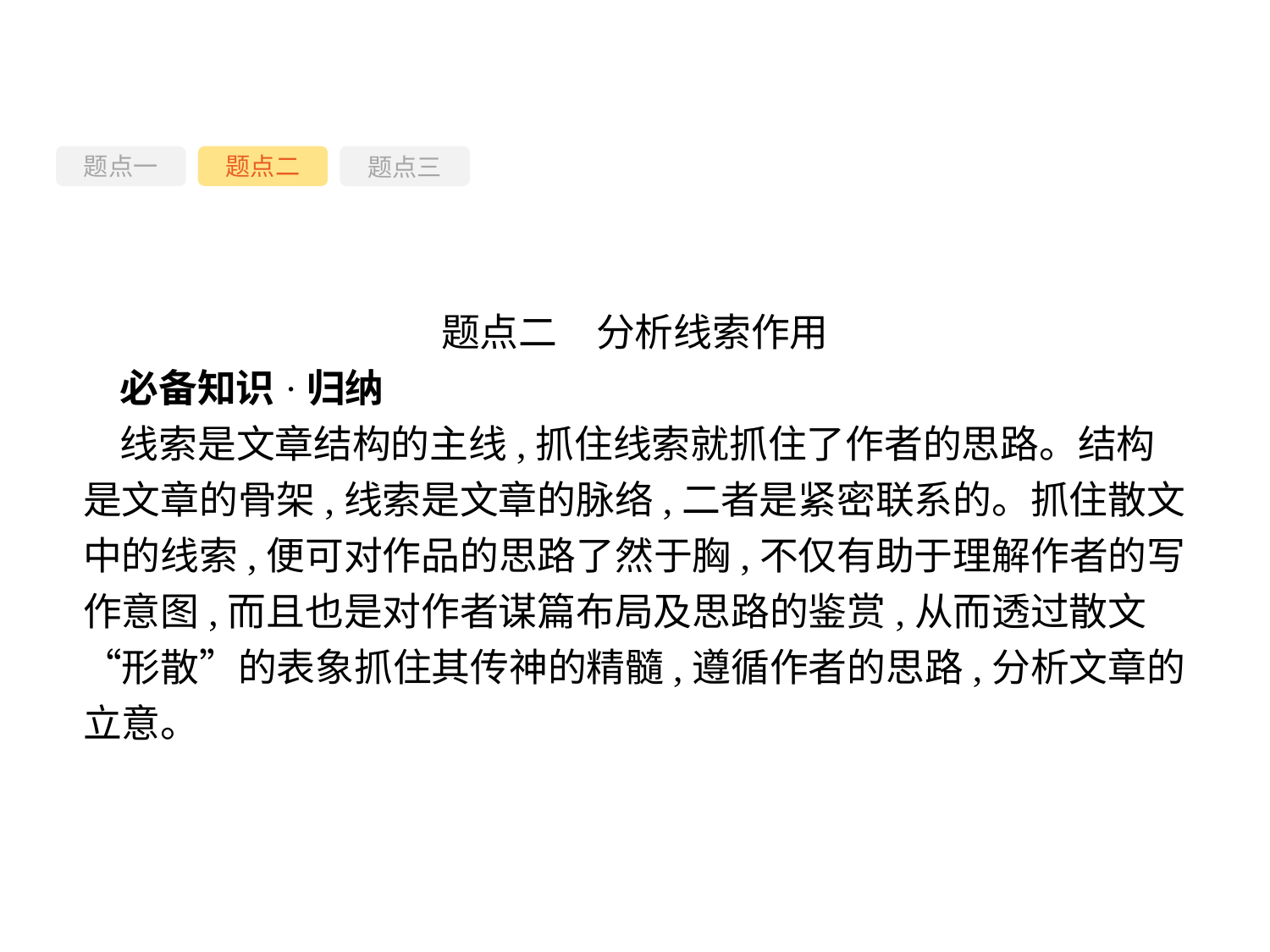

题点一
题点三
题点二
题点二　分析线索作用
必备知识·归纳
线索是文章结构的主线,抓住线索就抓住了作者的思路。结构是文章的骨架,线索是文章的脉络,二者是紧密联系的。抓住散文中的线索,便可对作品的思路了然于胸,不仅有助于理解作者的写作意图,而且也是对作者谋篇布局及思路的鉴赏,从而透过散文“形散”的表象抓住其传神的精髓,遵循作者的思路,分析文章的立意。
-39-